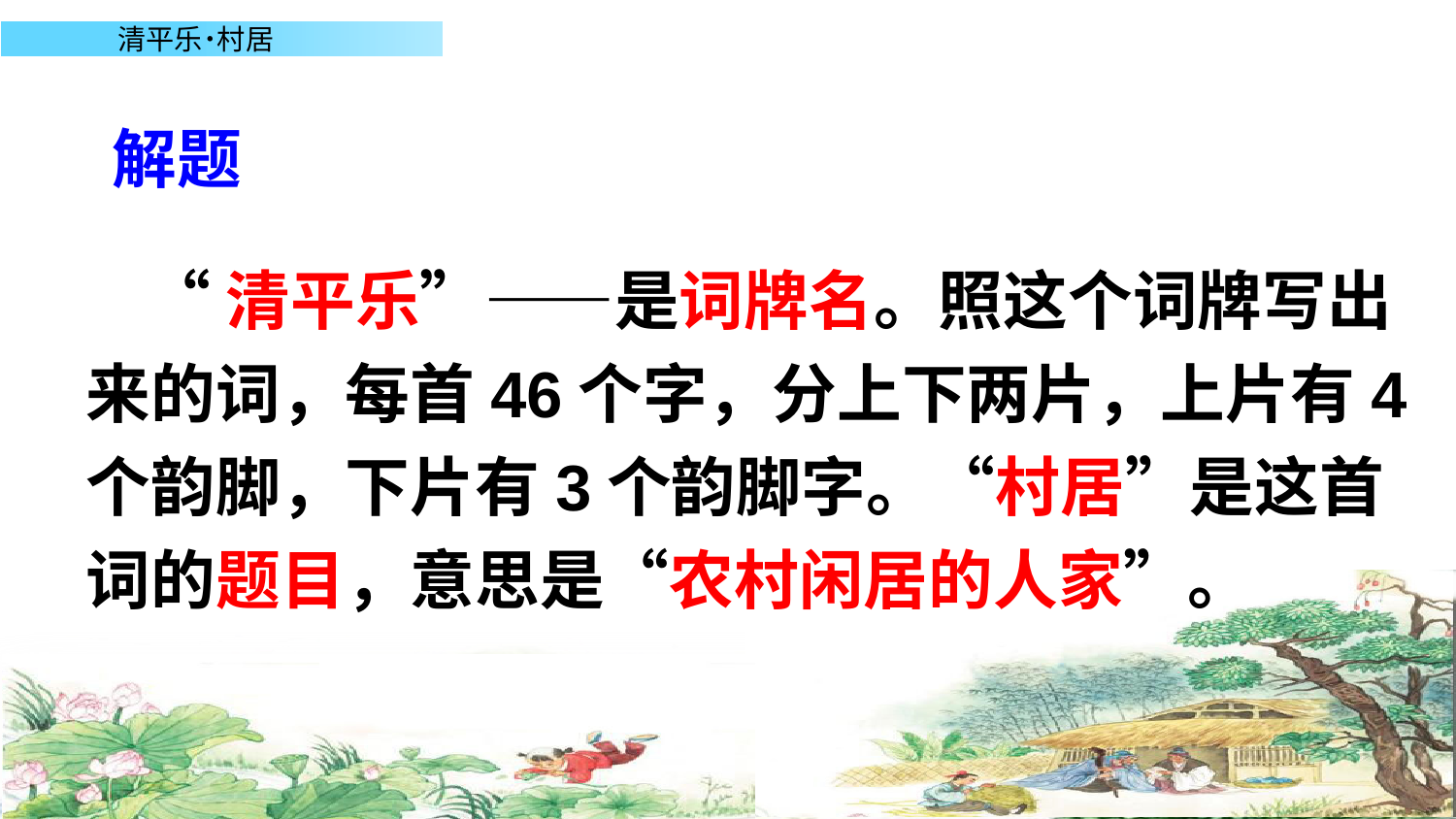

解题
    “清平乐”——是词牌名。照这个词牌写出来的词，每首46个字，分上下两片，上片有4个韵脚，下片有3个韵脚字。“村居”是这首词的题目，意思是“农村闲居的人家”。